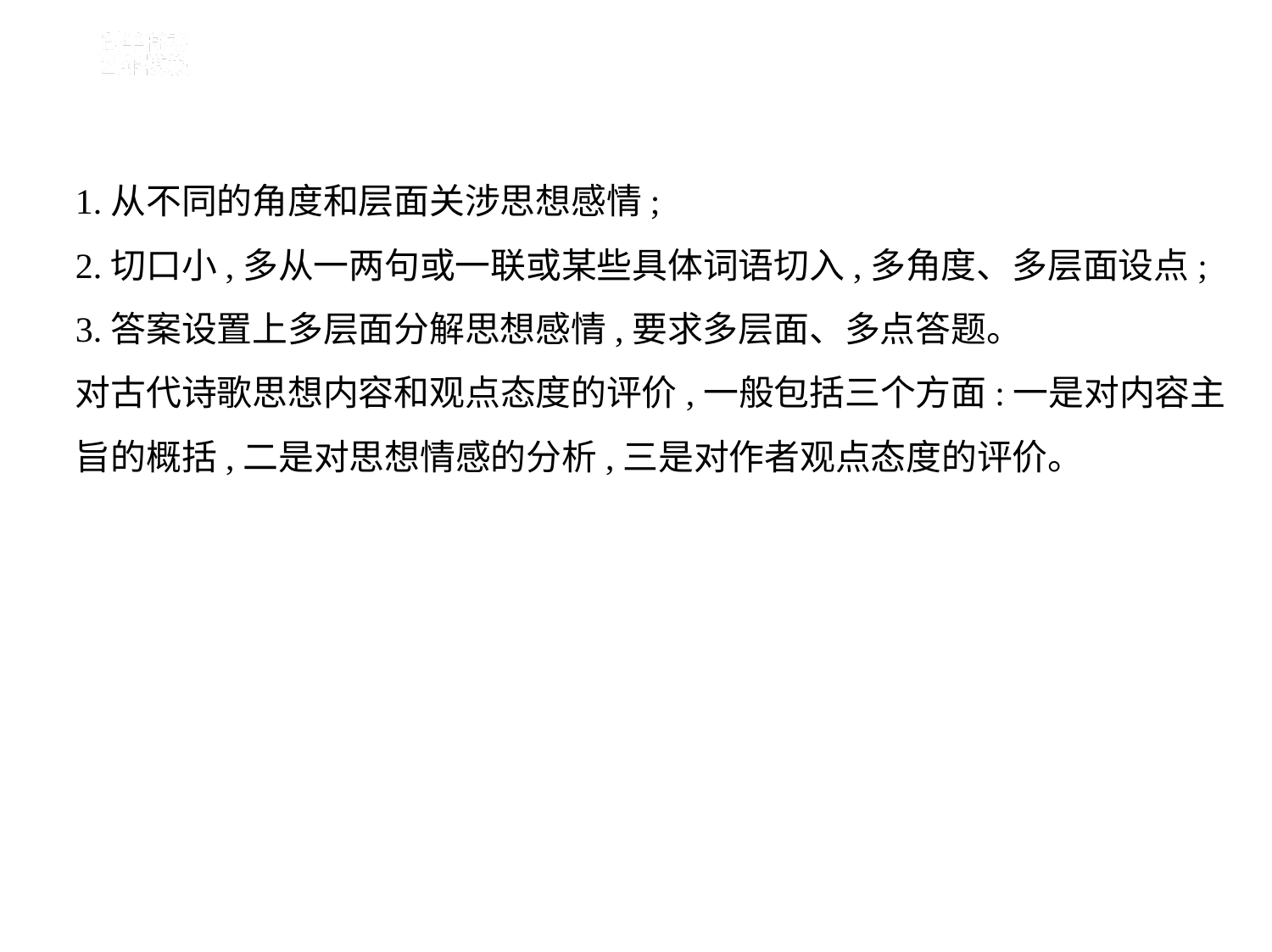

1.从不同的角度和层面关涉思想感情;
2.切口小,多从一两句或一联或某些具体词语切入,多角度、多层面设点;
3.答案设置上多层面分解思想感情,要求多层面、多点答题。
对古代诗歌思想内容和观点态度的评价,一般包括三个方面:一是对内容主
旨的概括,二是对思想情感的分析,三是对作者观点态度的评价。